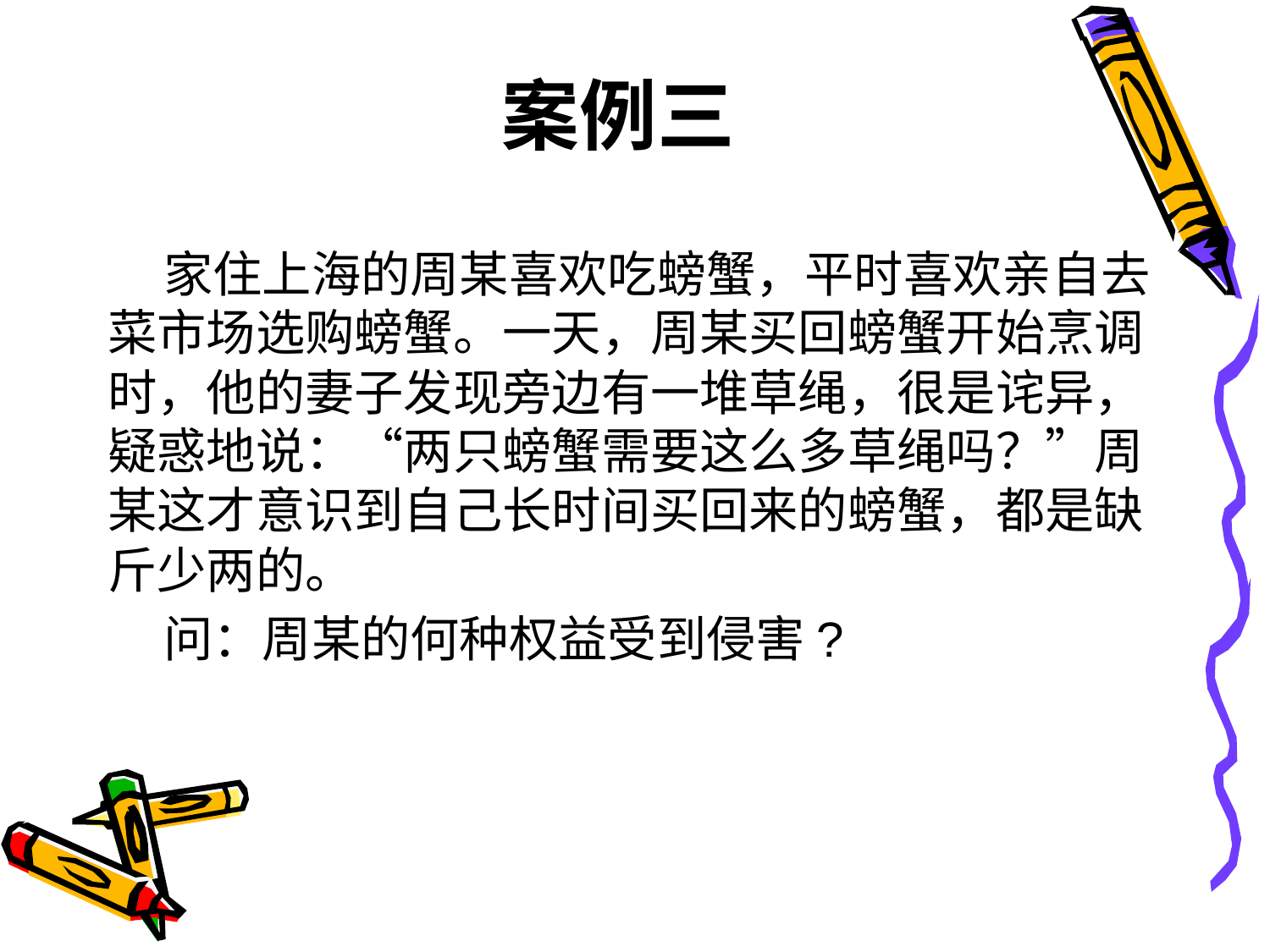

# 案例三
    家住上海的周某喜欢吃螃蟹，平时喜欢亲自去菜市场选购螃蟹。一天，周某买回螃蟹开始烹调时，他的妻子发现旁边有一堆草绳，很是诧异，疑惑地说：“两只螃蟹需要这么多草绳吗？”周某这才意识到自己长时间买回来的螃蟹，都是缺斤少两的。
    问：周某的何种权益受到侵害?